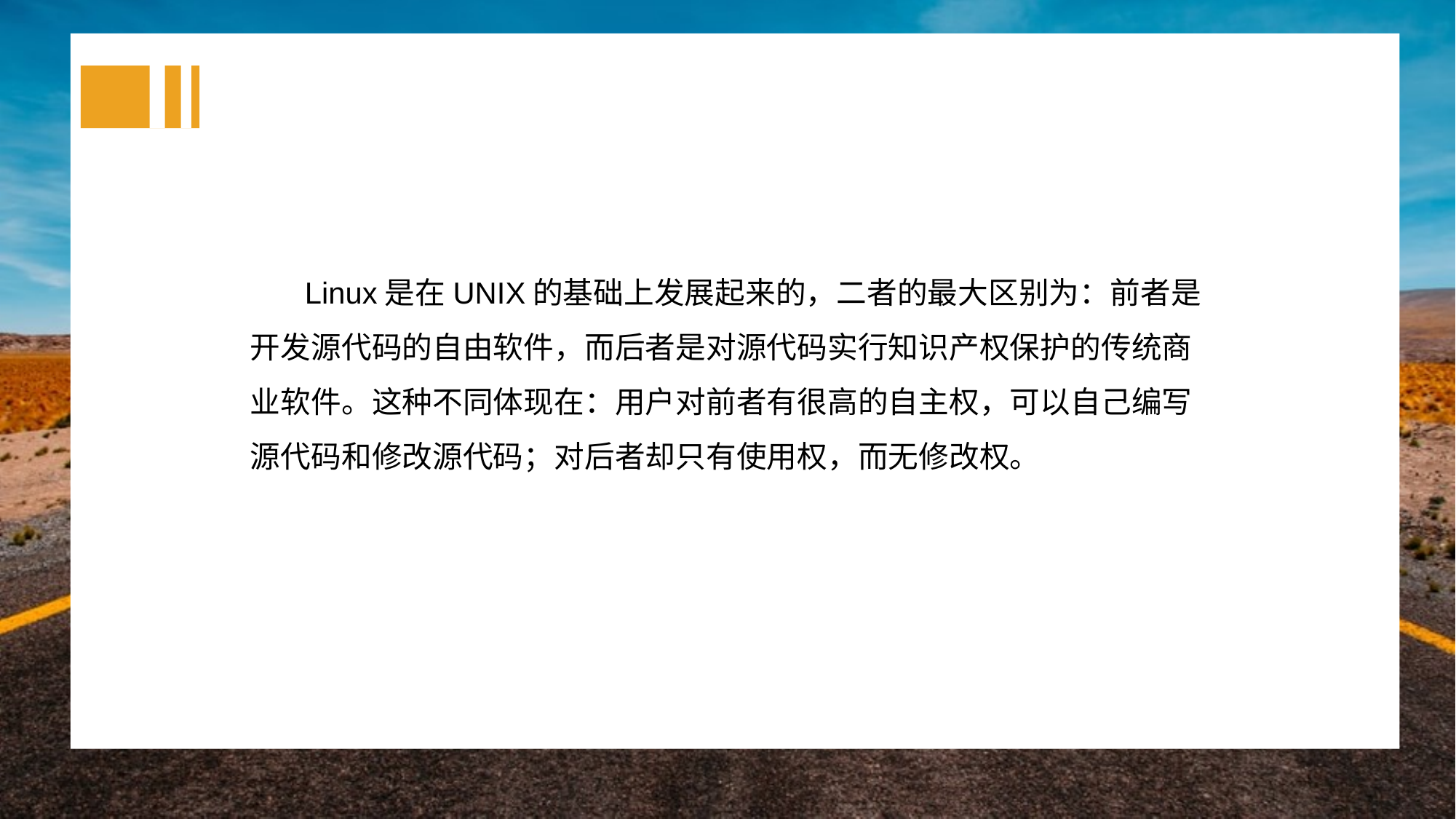

Linux是在UNIX的基础上发展起来的，二者的最大区别为：前者是开发源代码的自由软件，而后者是对源代码实行知识产权保护的传统商业软件。这种不同体现在：用户对前者有很高的自主权，可以自己编写源代码和修改源代码；对后者却只有使用权，而无修改权。